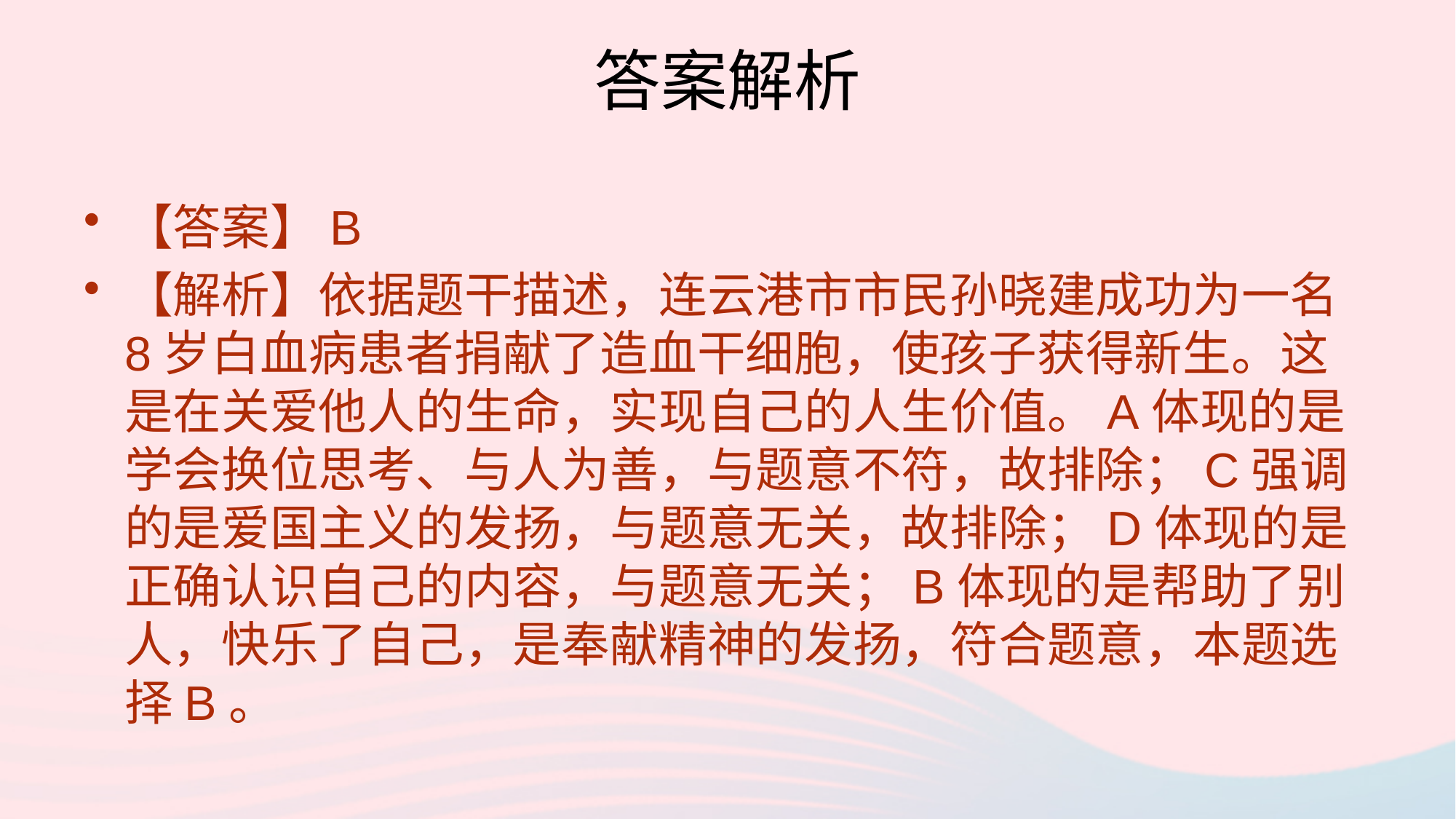

# 答案解析
【答案】B
【解析】依据题干描述，连云港市市民孙晓建成功为一名8岁白血病患者捐献了造血干细胞，使孩子获得新生。这是在关爱他人的生命，实现自己的人生价值。A体现的是学会换位思考、与人为善，与题意不符，故排除；C强调的是爱国主义的发扬，与题意无关，故排除；D体现的是正确认识自己的内容，与题意无关；B体现的是帮助了别人，快乐了自己，是奉献精神的发扬，符合题意，本题选择B。